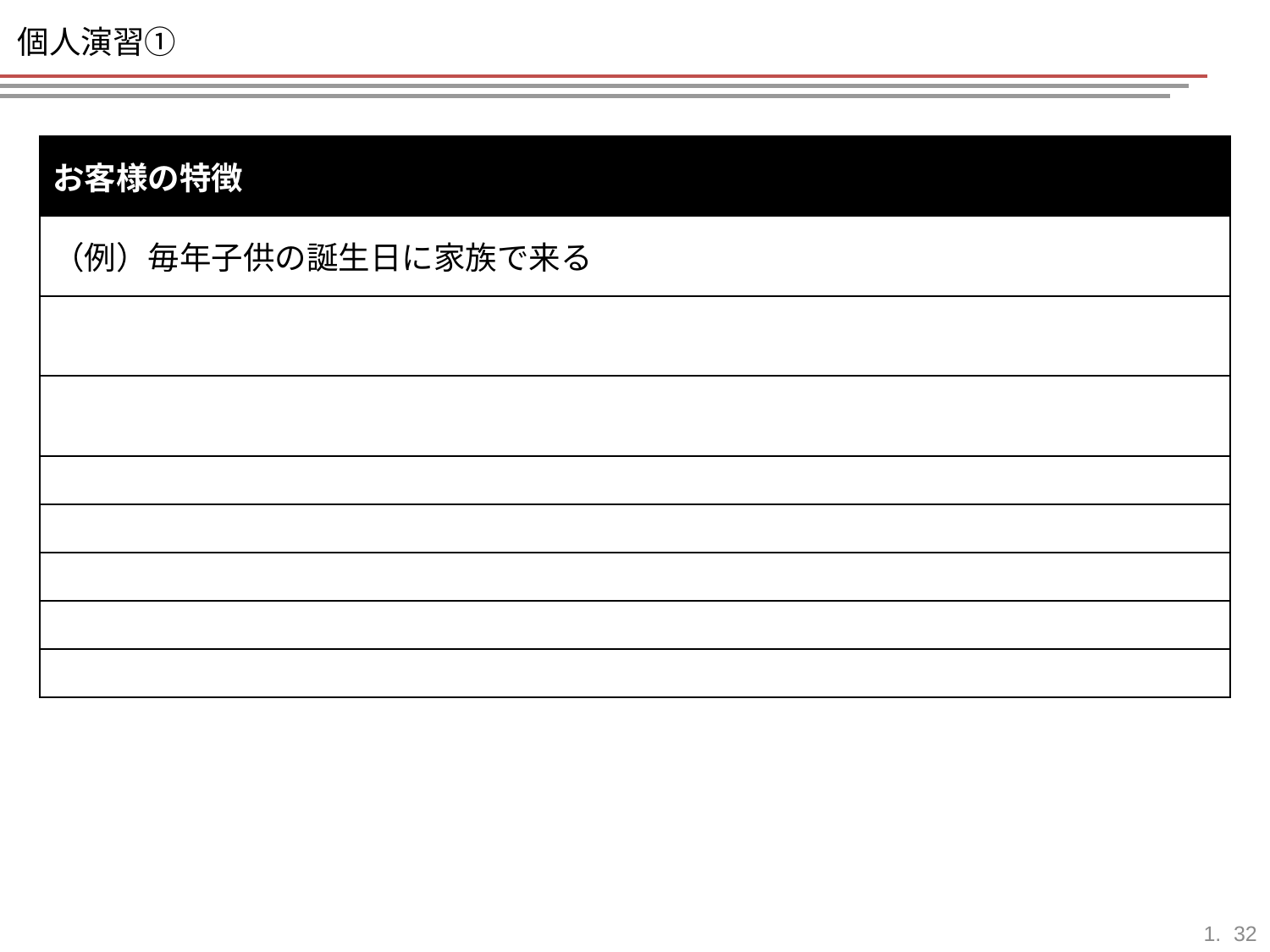

# 個人演習①
| お客様の特徴 |
| --- |
| （例）毎年子供の誕生日に家族で来る |
|  |
|  |
|  |
|  |
|  |
|  |
|  |
32